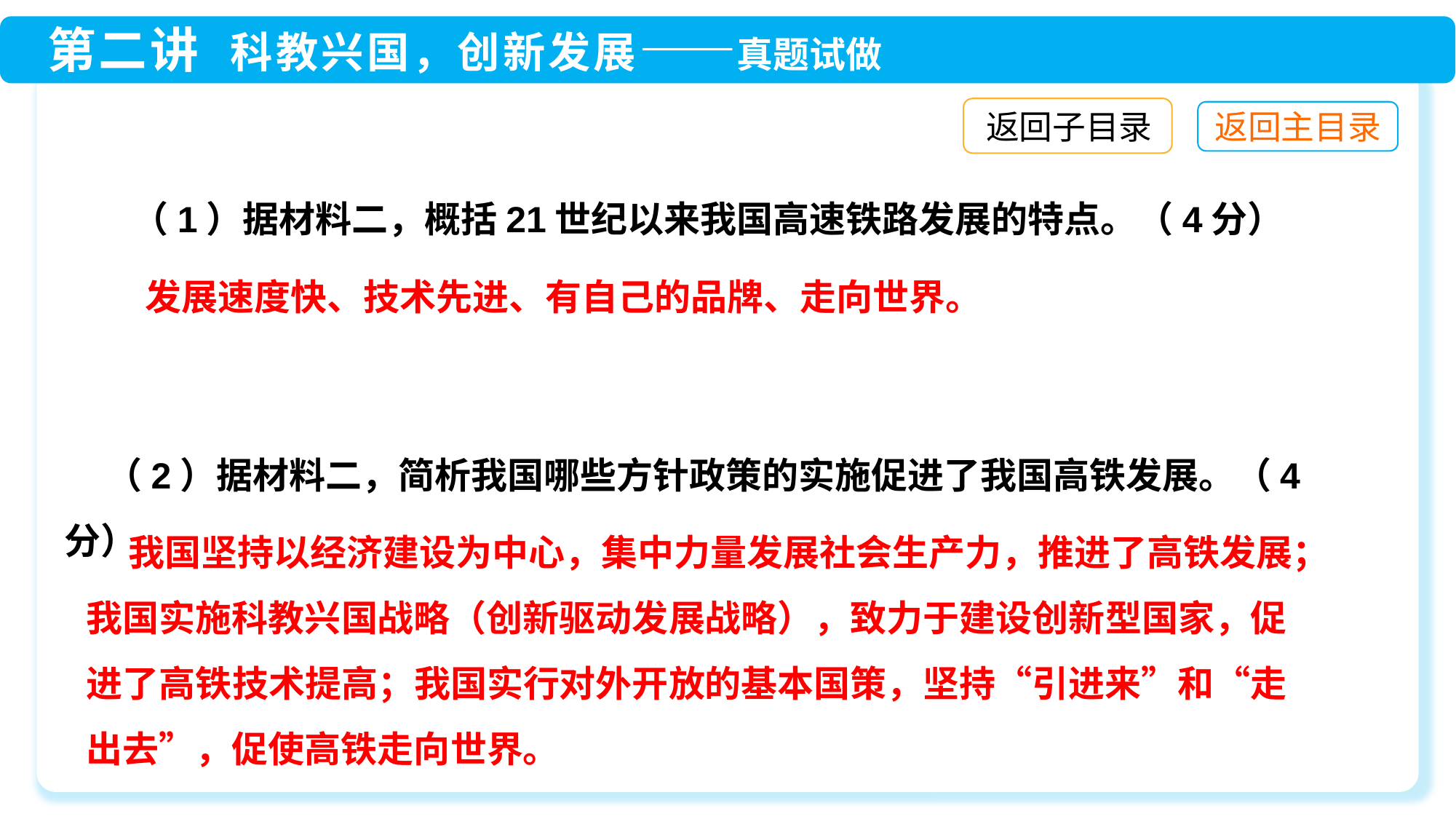

返回子目录

（1）据材料二，概括21世纪以来我国高速铁路发展的特点。（4分）
发展速度快、技术先进、有自己的品牌、走向世界。
    （2）据材料二，简析我国哪些方针政策的实施促进了我国高铁发展。（4分）
    我国坚持以经济建设为中心，集中力量发展社会生产力，推进了高铁发展；我国实施科教兴国战略（创新驱动发展战略），致力于建设创新型国家，促进了高铁技术提高；我国实行对外开放的基本国策，坚持“引进来”和“走出去”，促使高铁走向世界。